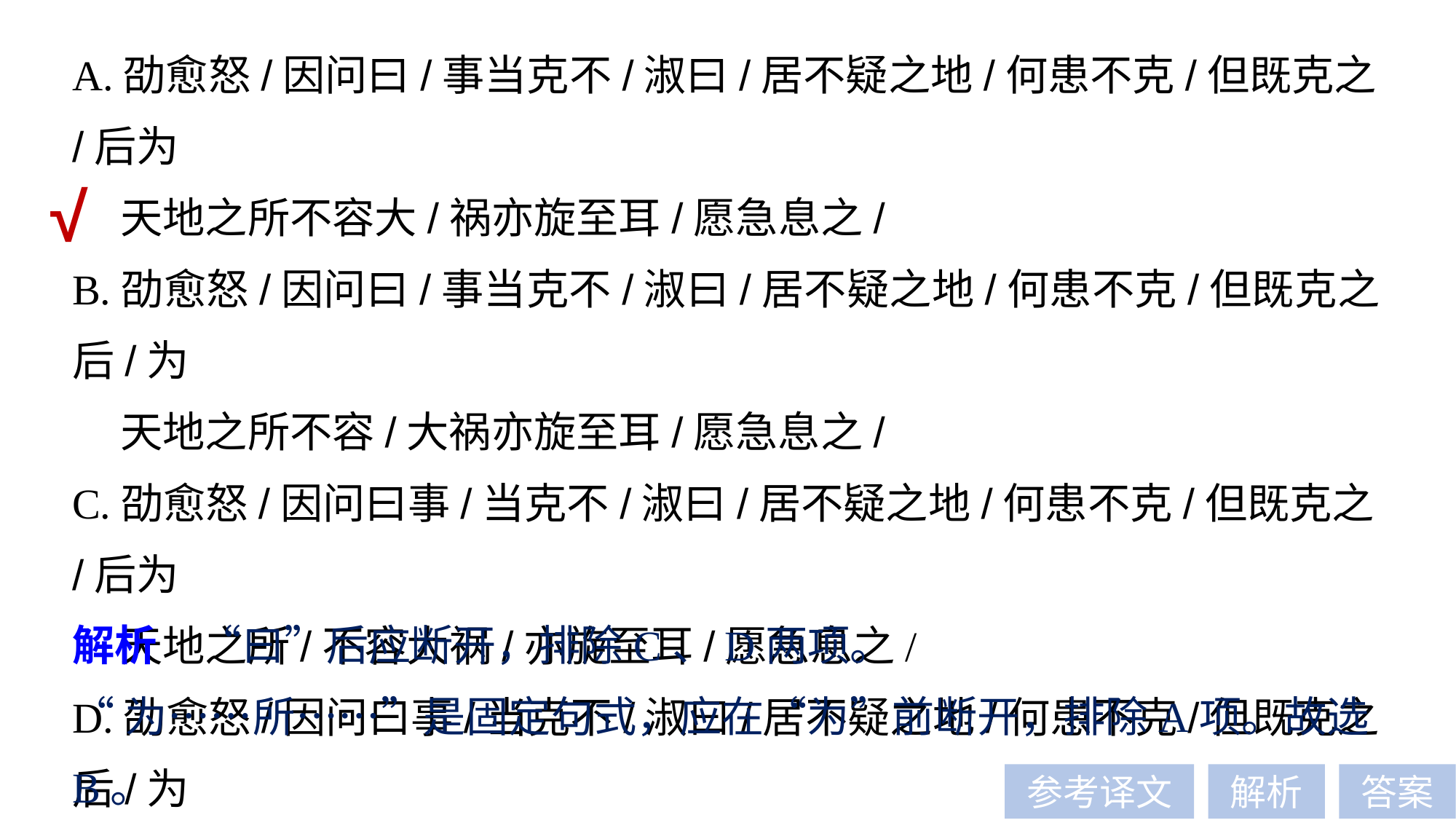

A.劭愈怒/因问曰/事当克不/淑曰/居不疑之地/何患不克/但既克之/后为
    天地之所不容大/祸亦旋至耳/愿急息之/
B.劭愈怒/因问曰/事当克不/淑曰/居不疑之地/何患不克/但既克之后/为
    天地之所不容/大祸亦旋至耳/愿急息之/
C.劭愈怒/因问曰事/当克不/淑曰/居不疑之地/何患不克/但既克之/后为
    天地之所/不容大祸/亦旋至耳/愿急息之/
D.劭愈怒/因问曰事/当克不/淑曰/居不疑之地/何患不克/但既克之后/为
    天地之所/不容大祸亦旋至耳/愿急息之/
√
解析　“曰”后应断开，排除C、D两项。
“为……所……”是固定句式，应在“为”前断开，排除A项。故选B。
参考译文
解析
答案